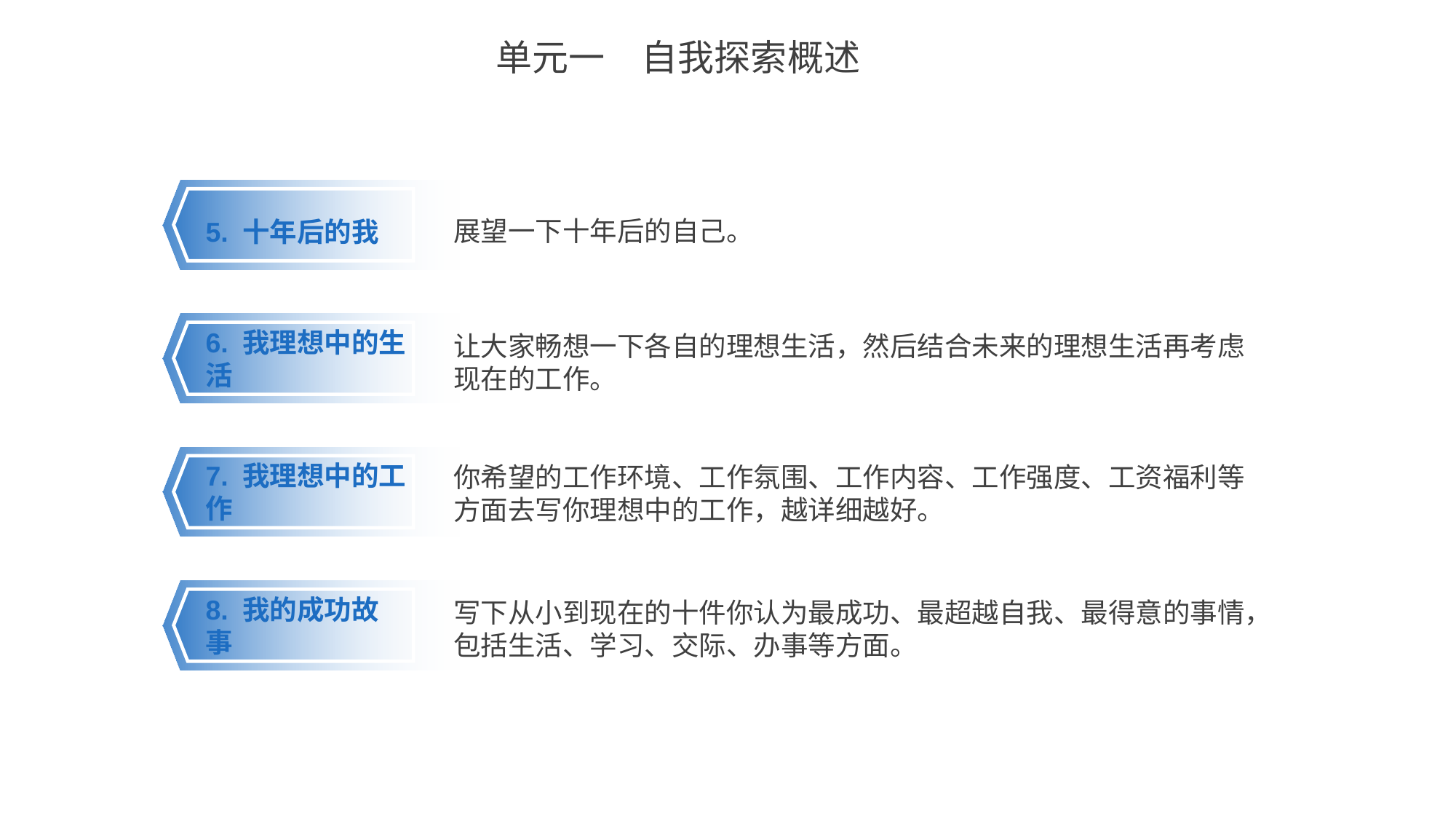

单元一　自我探索概述

5. 十年后的我
展望一下十年后的自己。

让大家畅想一下各自的理想生活，然后结合未来的理想生活再考虑现在的工作。
6. 我理想中的生活

你希望的工作环境、工作氛围、工作内容、工作强度、工资福利等方面去写你理想中的工作，越详细越好。
7. 我理想中的工作

写下从小到现在的十件你认为最成功、最超越自我、最得意的事情，包括生活、学习、交际、办事等方面。
8. 我的成功故事